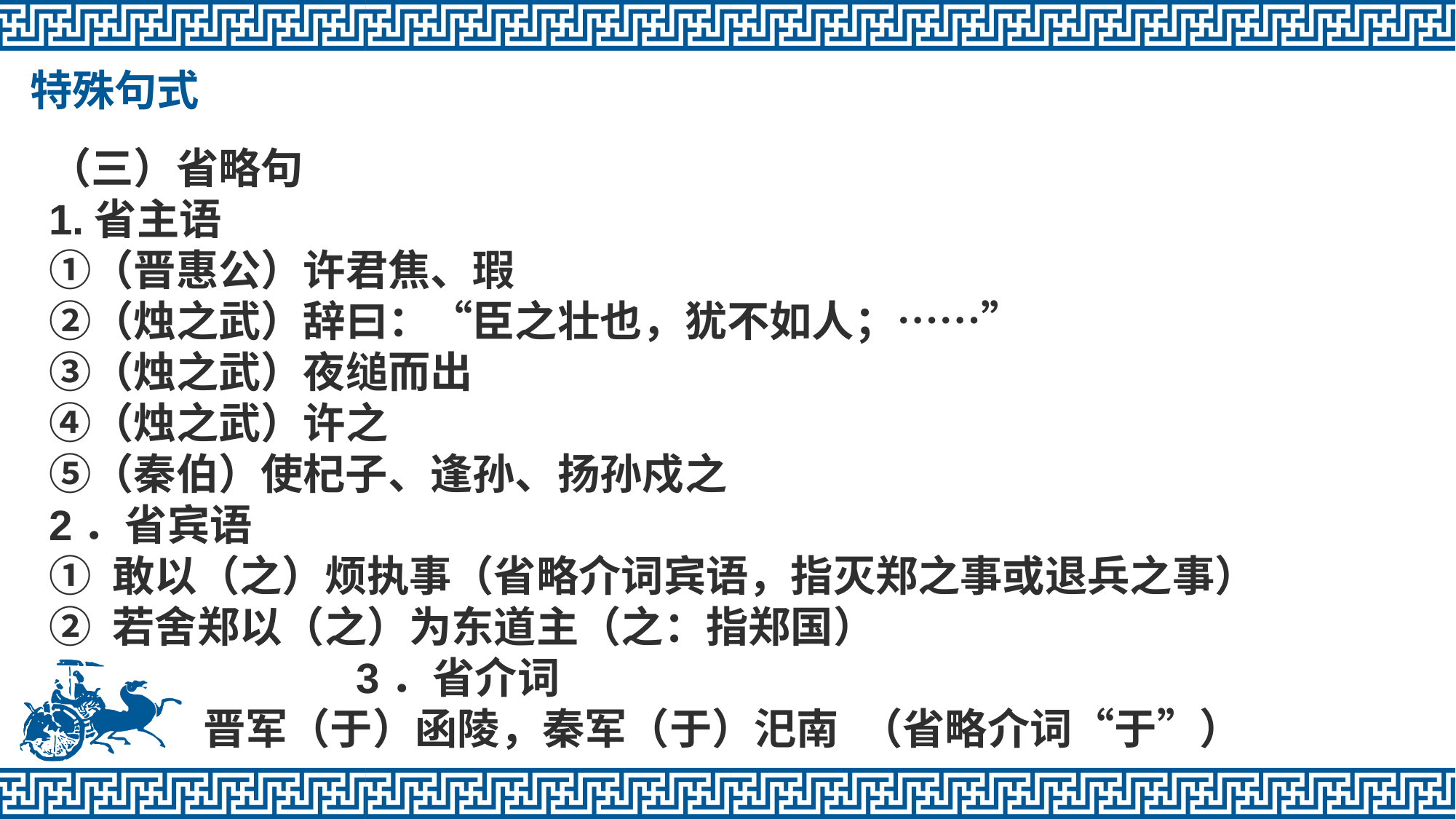

特殊句式
（三）省略句
1.省主语 
①（晋惠公）许君焦、瑕 
②（烛之武）辞曰：“臣之壮也，犹不如人；……”
③（烛之武）夜缒而出
④（烛之武）许之 
⑤（秦伯）使杞子、逢孙、扬孙戍之
2．省宾语 
① 敢以（之）烦执事（省略介词宾语，指灭郑之事或退兵之事）
② 若舍郑以（之）为东道主（之：指郑国）
                          3．省介词 
                晋军（于）函陵，秦军（于）汜南 （省略介词“于”）